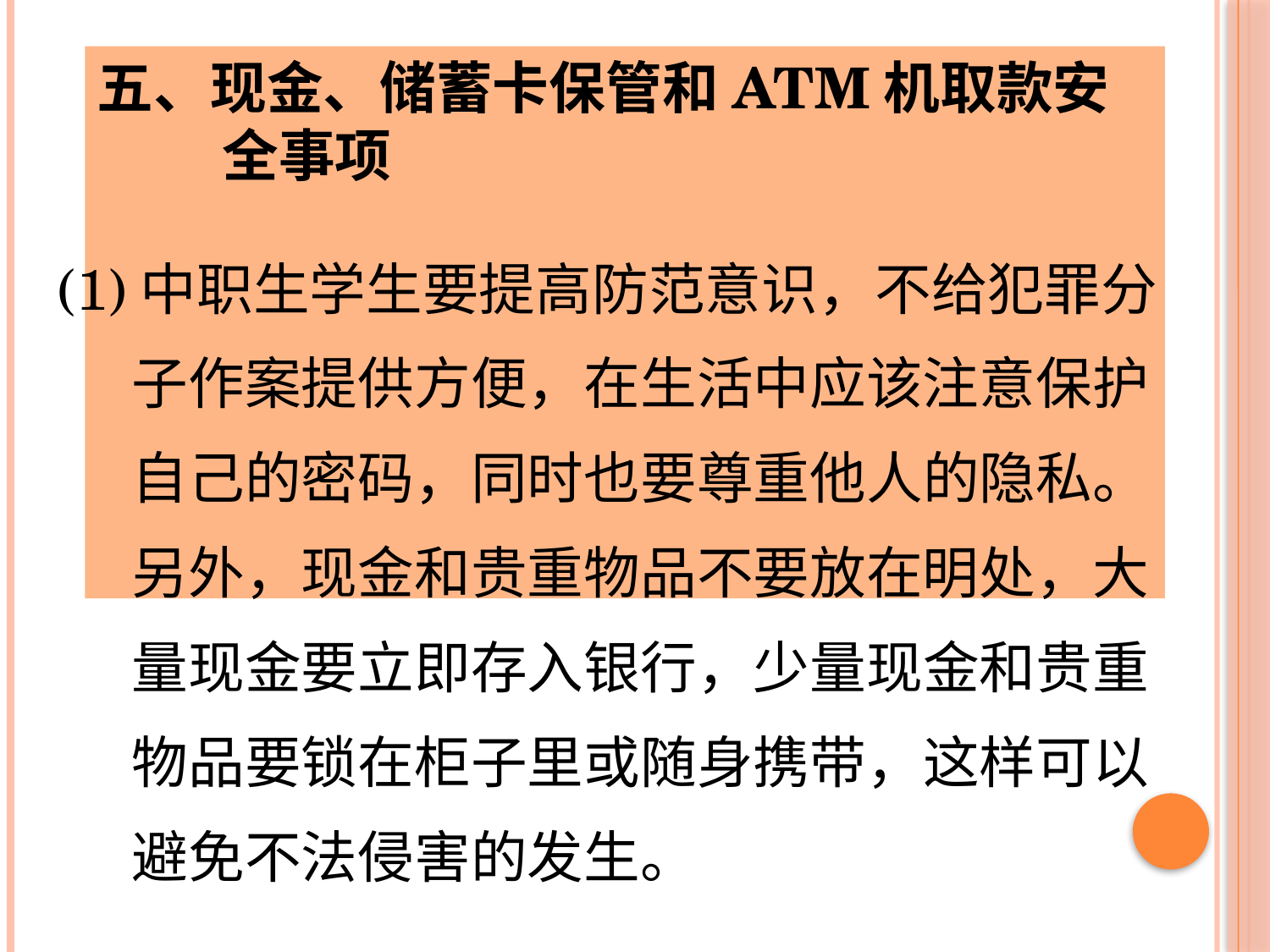

五、现金、储蓄卡保管和ATM机取款安全事项
(1)中职生学生要提高防范意识，不给犯罪分子作案提供方便，在生活中应该注意保护自己的密码，同时也要尊重他人的隐私。另外，现金和贵重物品不要放在明处，大量现金要立即存入银行，少量现金和贵重物品要锁在柜子里或随身携带，这样可以避免不法侵害的发生。